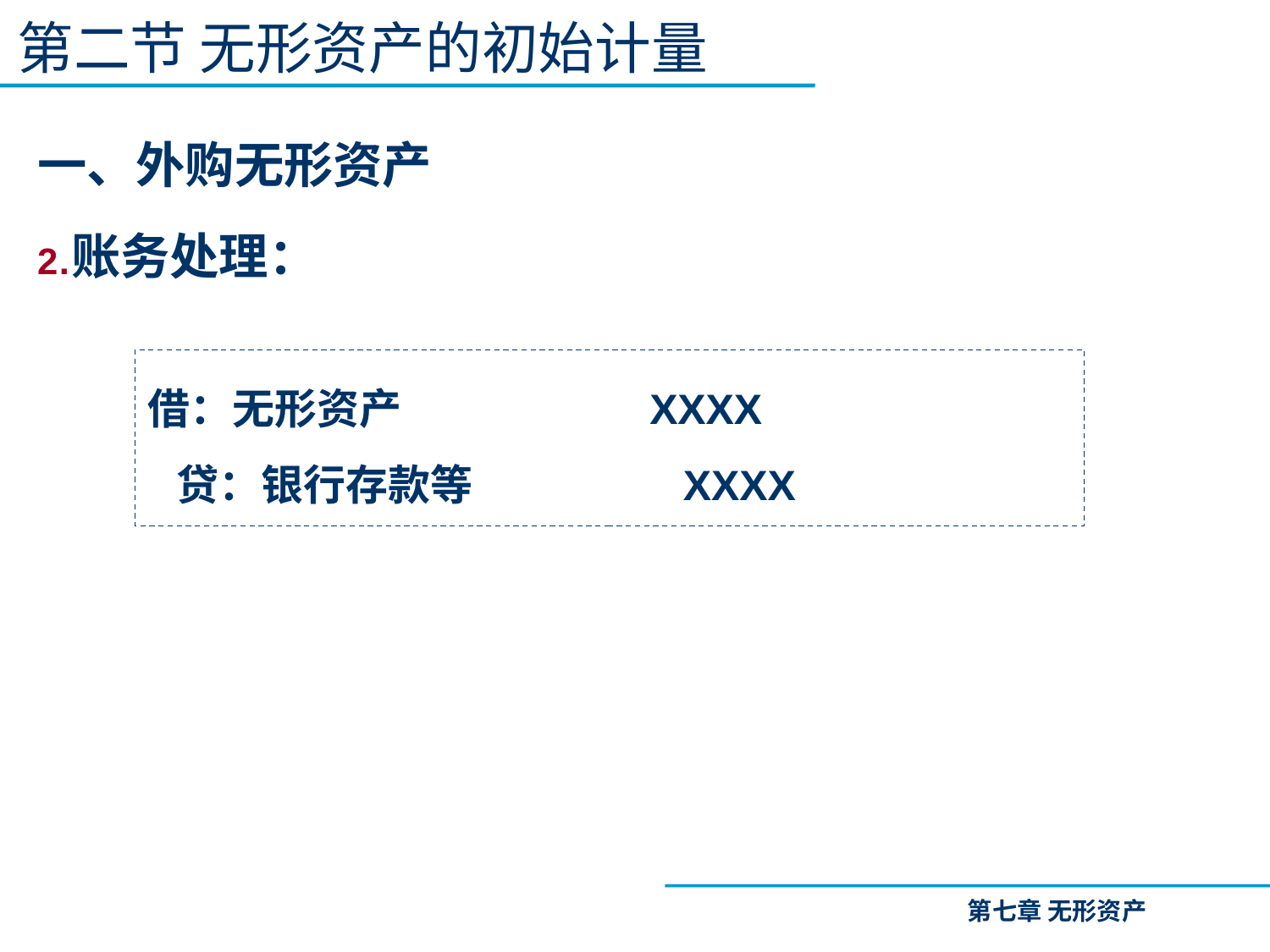

第二节 无形资产的初始计量
一、外购无形资产
账务处理：
借：无形资产                         XXXX
  贷：银行存款等                     XXXX